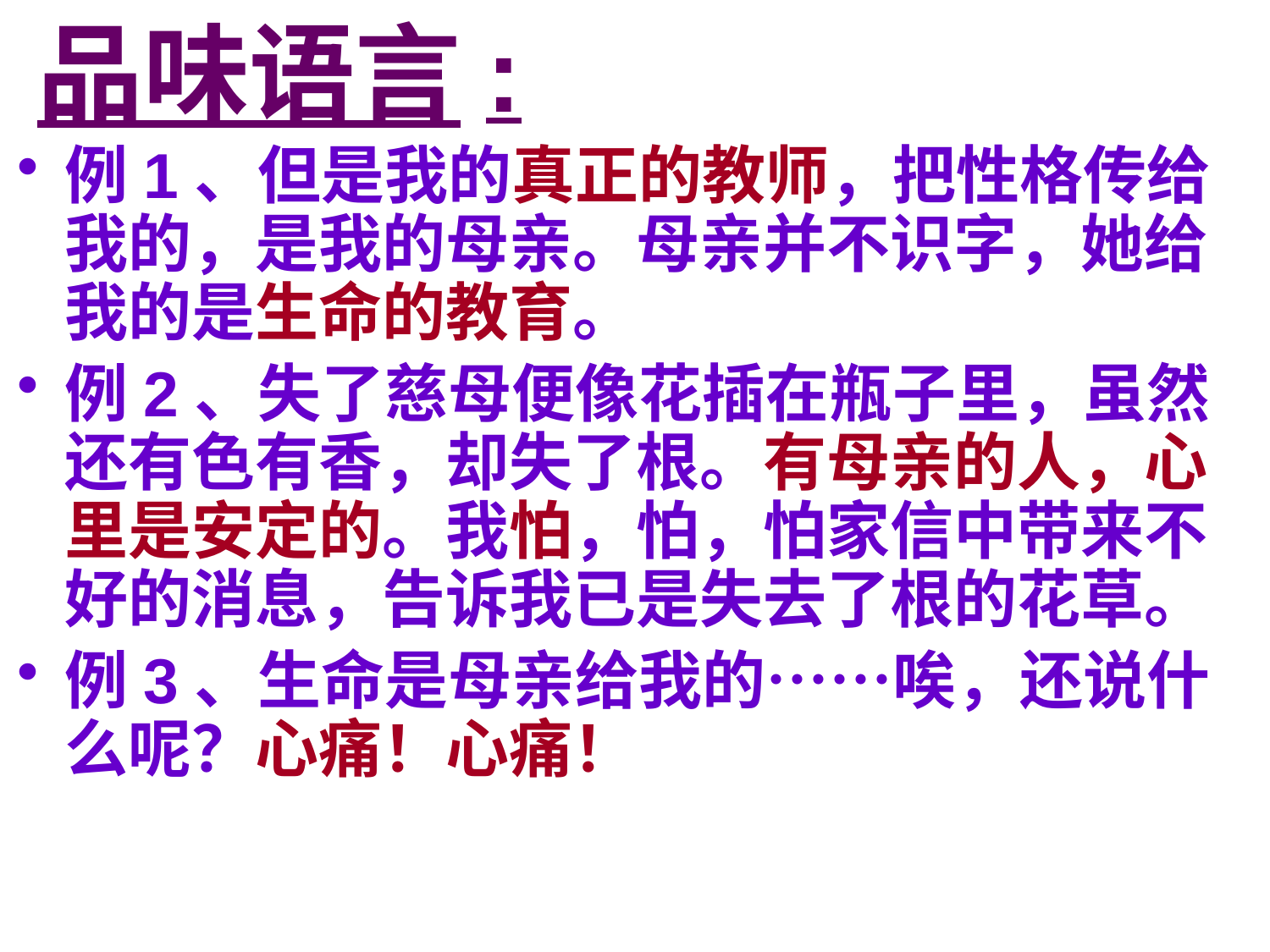

品味语言:
例1、但是我的真正的教师，把性格传给我的，是我的母亲。母亲并不识字，她给我的是生命的教育。
例2、失了慈母便像花插在瓶子里，虽然还有色有香，却失了根。有母亲的人，心里是安定的。我怕，怕，怕家信中带来不好的消息，告诉我已是失去了根的花草。
例3、生命是母亲给我的……唉，还说什么呢？心痛！心痛！